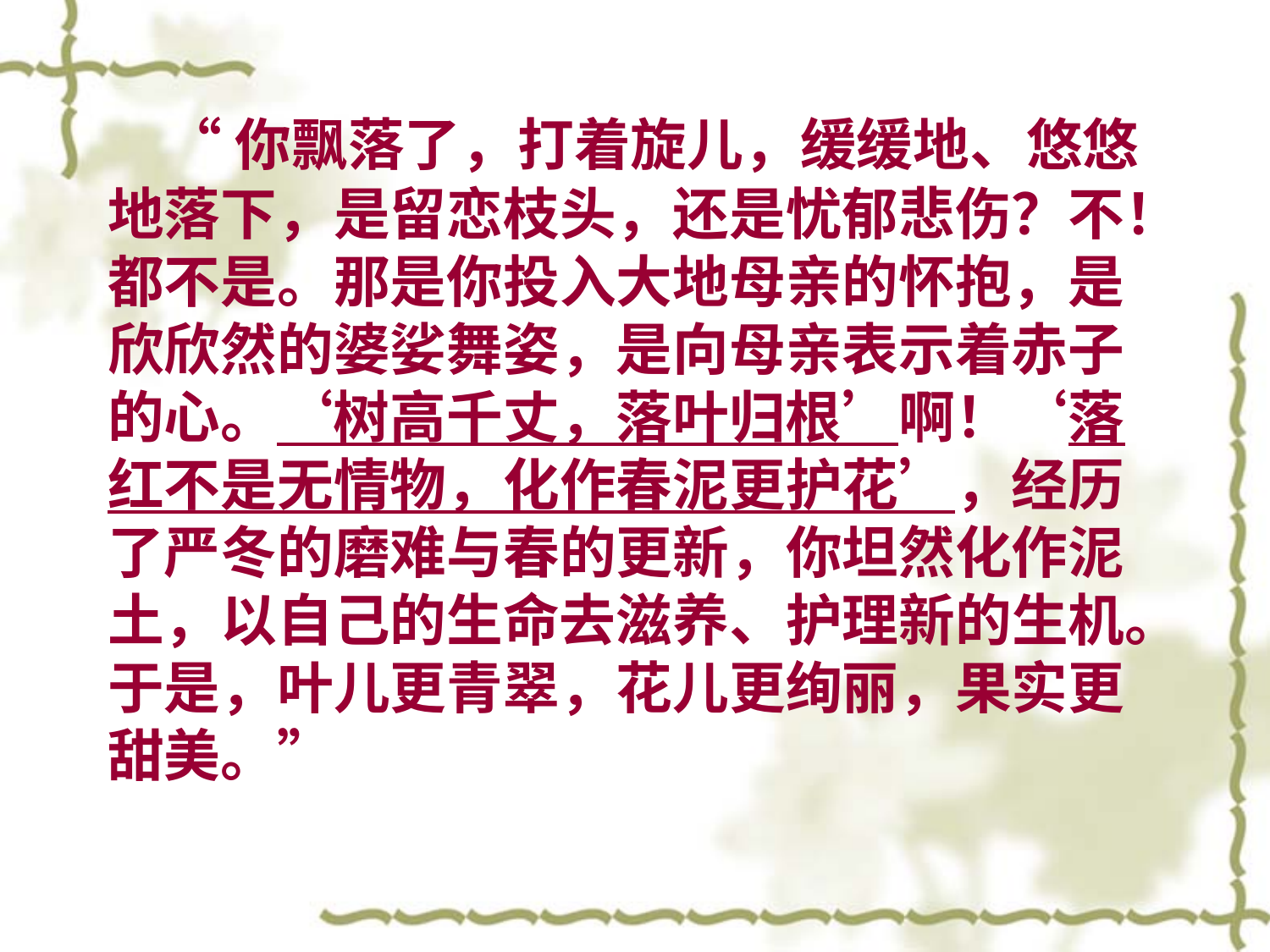

“你飘落了，打着旋儿，缓缓地、悠悠地落下，是留恋枝头，还是忧郁悲伤？不！都不是。那是你投入大地母亲的怀抱，是欣欣然的婆娑舞姿，是向母亲表示着赤子的心。‘树高千丈，落叶归根’啊！‘落红不是无情物，化作春泥更护花’，经历了严冬的磨难与春的更新，你坦然化作泥土，以自己的生命去滋养、护理新的生机。于是，叶儿更青翠，花儿更绚丽，果实更甜美。”

54